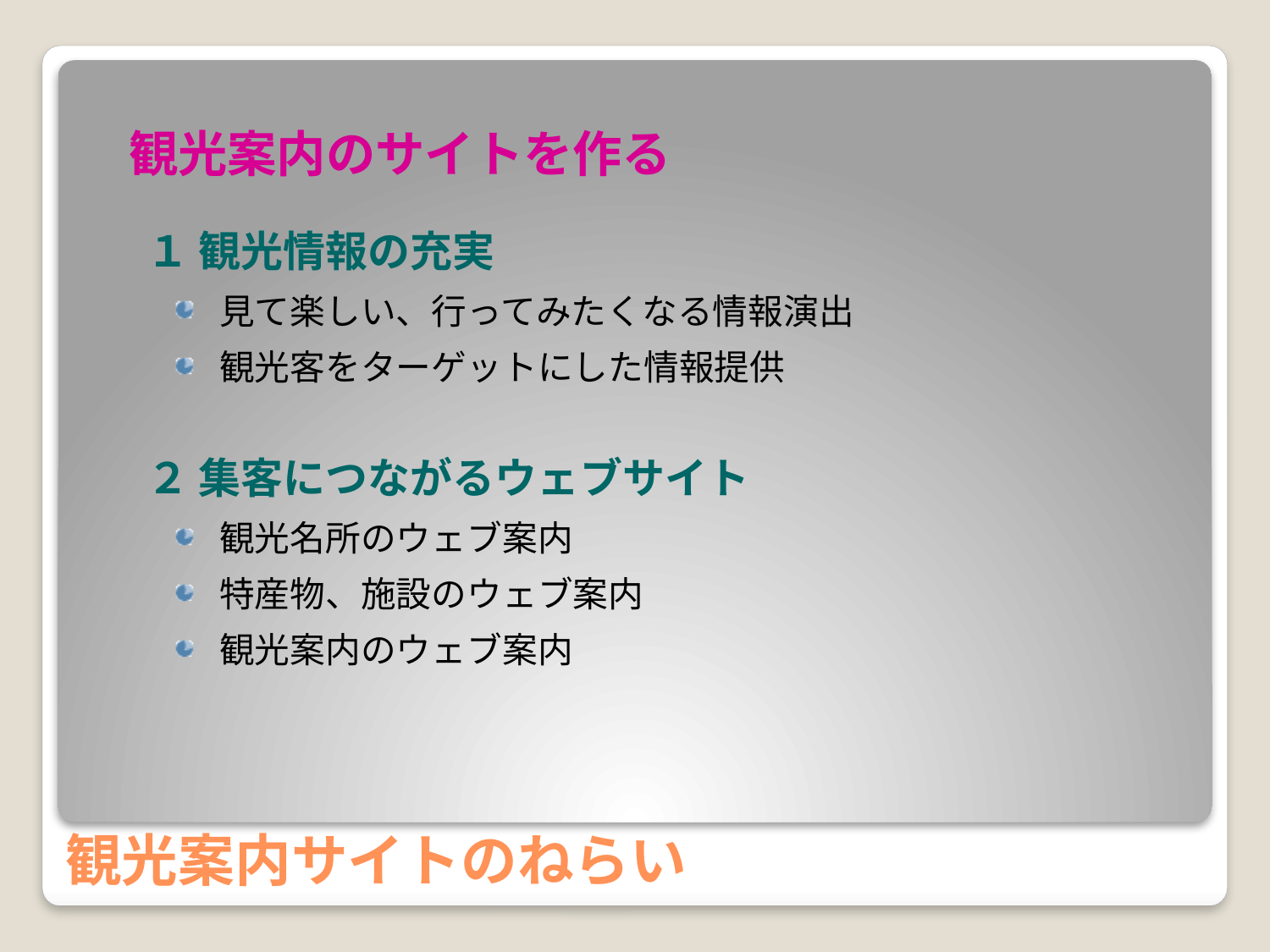

観光案内のサイトを作る
　１ 観光情報の充実
見て楽しい、行ってみたくなる情報演出
観光客をターゲットにした情報提供

　２ 集客につながるウェブサイト
観光名所のウェブ案内
特産物、施設のウェブ案内
観光案内のウェブ案内

# 観光案内サイトのねらい